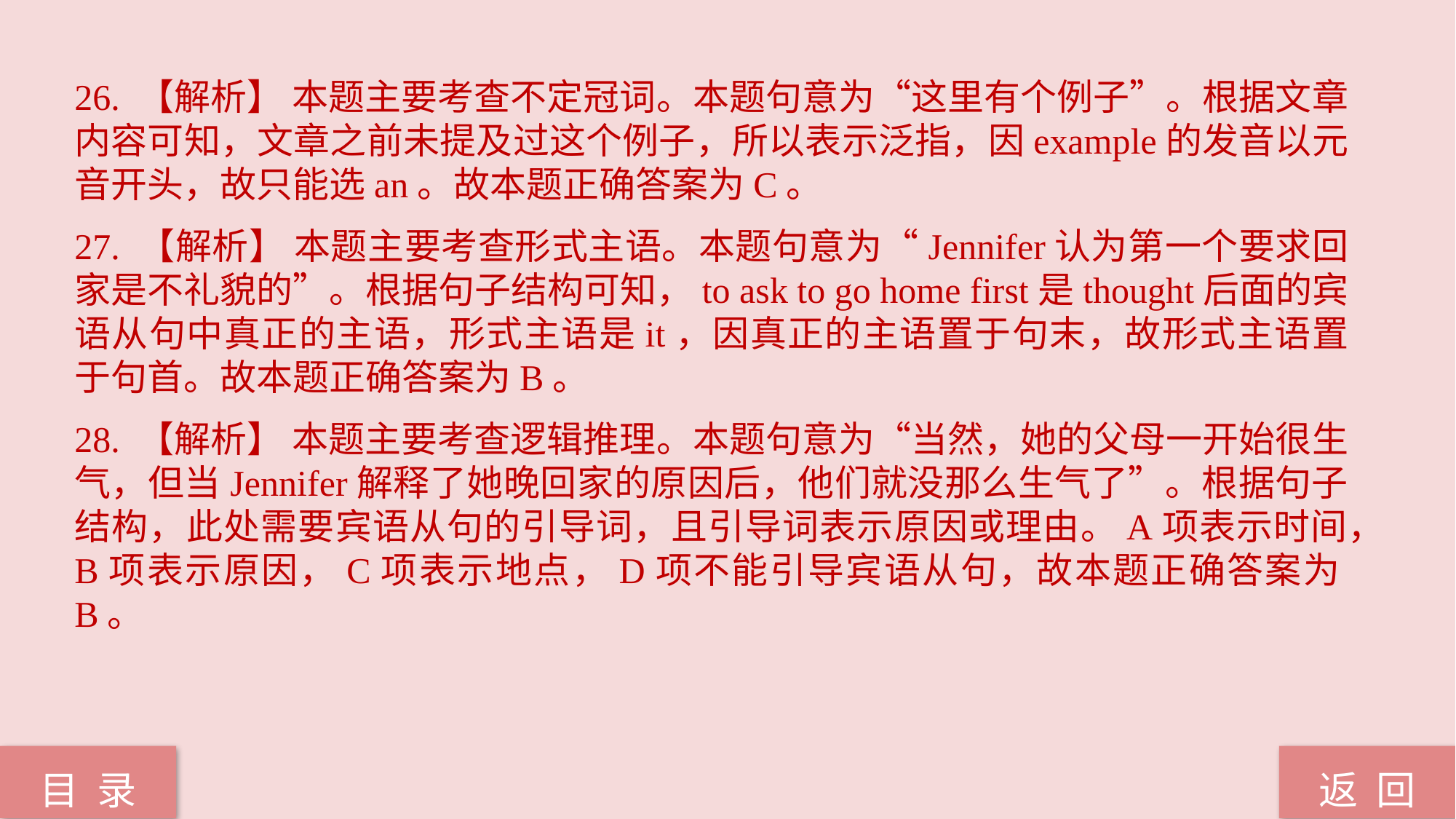

26. 【解析】 本题主要考查不定冠词。本题句意为“这里有个例子”。根据文章内容可知，文章之前未提及过这个例子，所以表示泛指，因example的发音以元音开头，故只能选an。故本题正确答案为C。
27. 【解析】 本题主要考查形式主语。本题句意为“Jennifer认为第一个要求回家是不礼貌的”。根据句子结构可知，to ask to go home first是thought后面的宾语从句中真正的主语，形式主语是it，因真正的主语置于句末，故形式主语置于句首。故本题正确答案为B。
28. 【解析】 本题主要考查逻辑推理。本题句意为“当然，她的父母一开始很生气，但当Jennifer解释了她晚回家的原因后，他们就没那么生气了”。根据句子结构，此处需要宾语从句的引导词，且引导词表示原因或理由。A项表示时间，B项表示原因，C项表示地点，D项不能引导宾语从句，故本题正确答案为B。
返  回